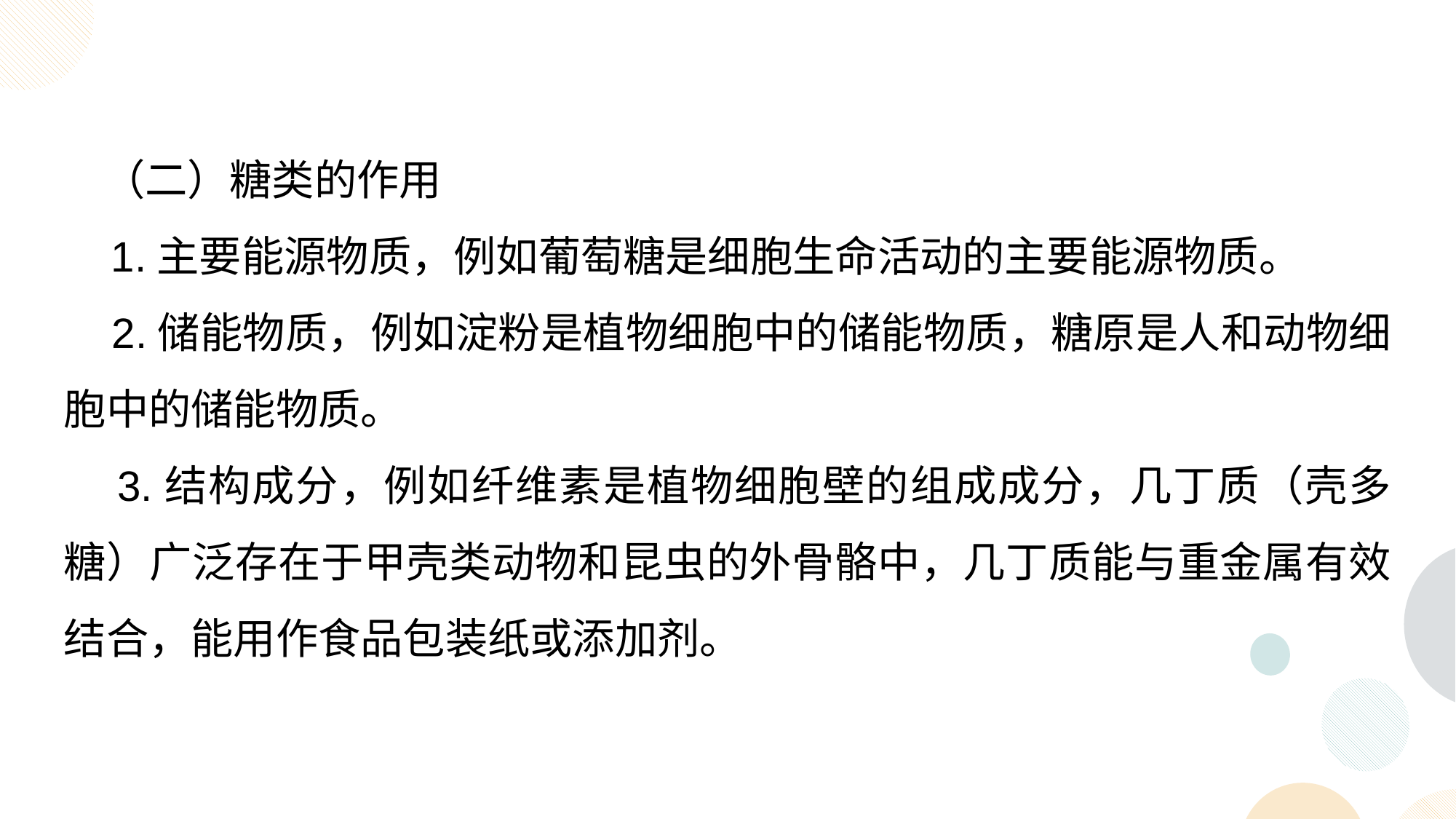

（二）糖类的作用
    1.主要能源物质，例如葡萄糖是细胞生命活动的主要能源物质。
    2.储能物质，例如淀粉是植物细胞中的储能物质，糖原是人和动物细胞中的储能物质。
    3.结构成分，例如纤维素是植物细胞壁的组成成分，几丁质（壳多糖）广泛存在于甲壳类动物和昆虫的外骨骼中，几丁质能与重金属有效结合，能用作食品包装纸或添加剂。